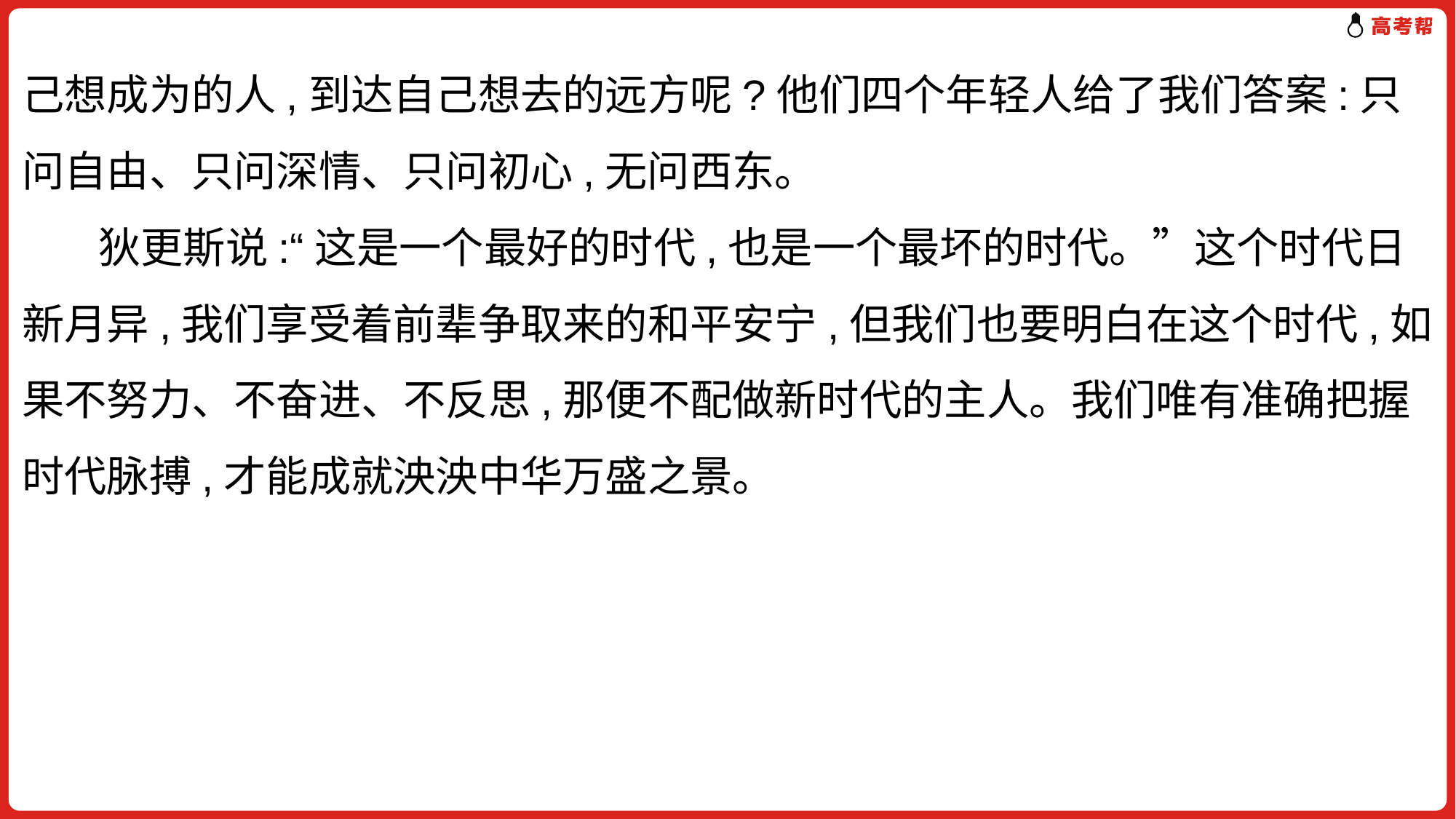

己想成为的人,到达自己想去的远方呢?他们四个年轻人给了我们答案:只问自由、只问深情、只问初心,无问西东。
       狄更斯说:“这是一个最好的时代,也是一个最坏的时代。”这个时代日新月异,我们享受着前辈争取来的和平安宁,但我们也要明白在这个时代,如果不努力、不奋进、不反思,那便不配做新时代的主人。我们唯有准确把握时代脉搏,才能成就泱泱中华万盛之景。